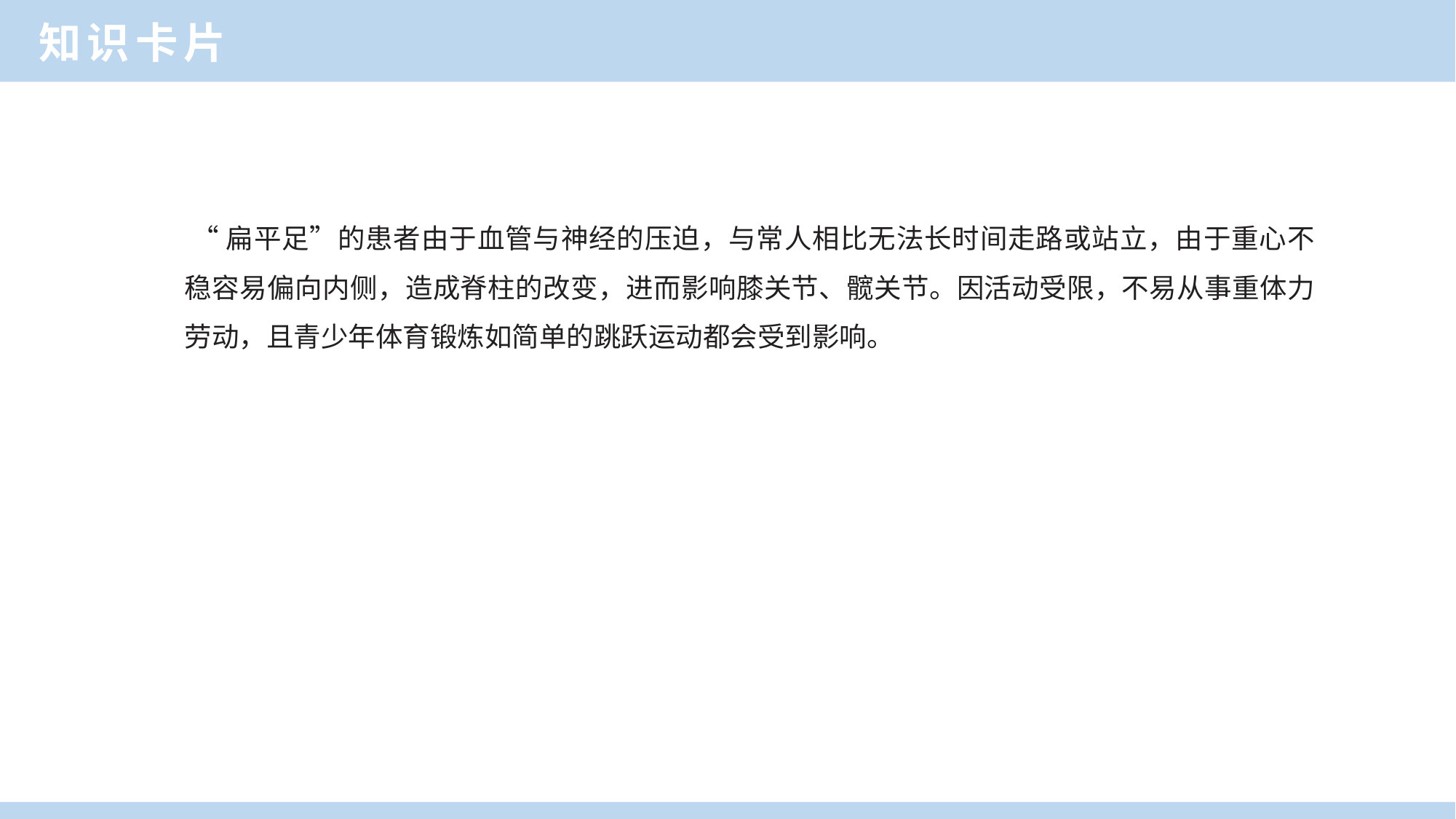

知识卡片

 “扁平足”的患者由于血管与神经的压迫，与常人相比无法长时间走路或站立，由于重心不稳容易偏向内侧，造成脊柱的改变，进而影响膝关节、髋关节。因活动受限，不易从事重体力劳动，且青少年体育锻炼如简单的跳跃运动都会受到影响。